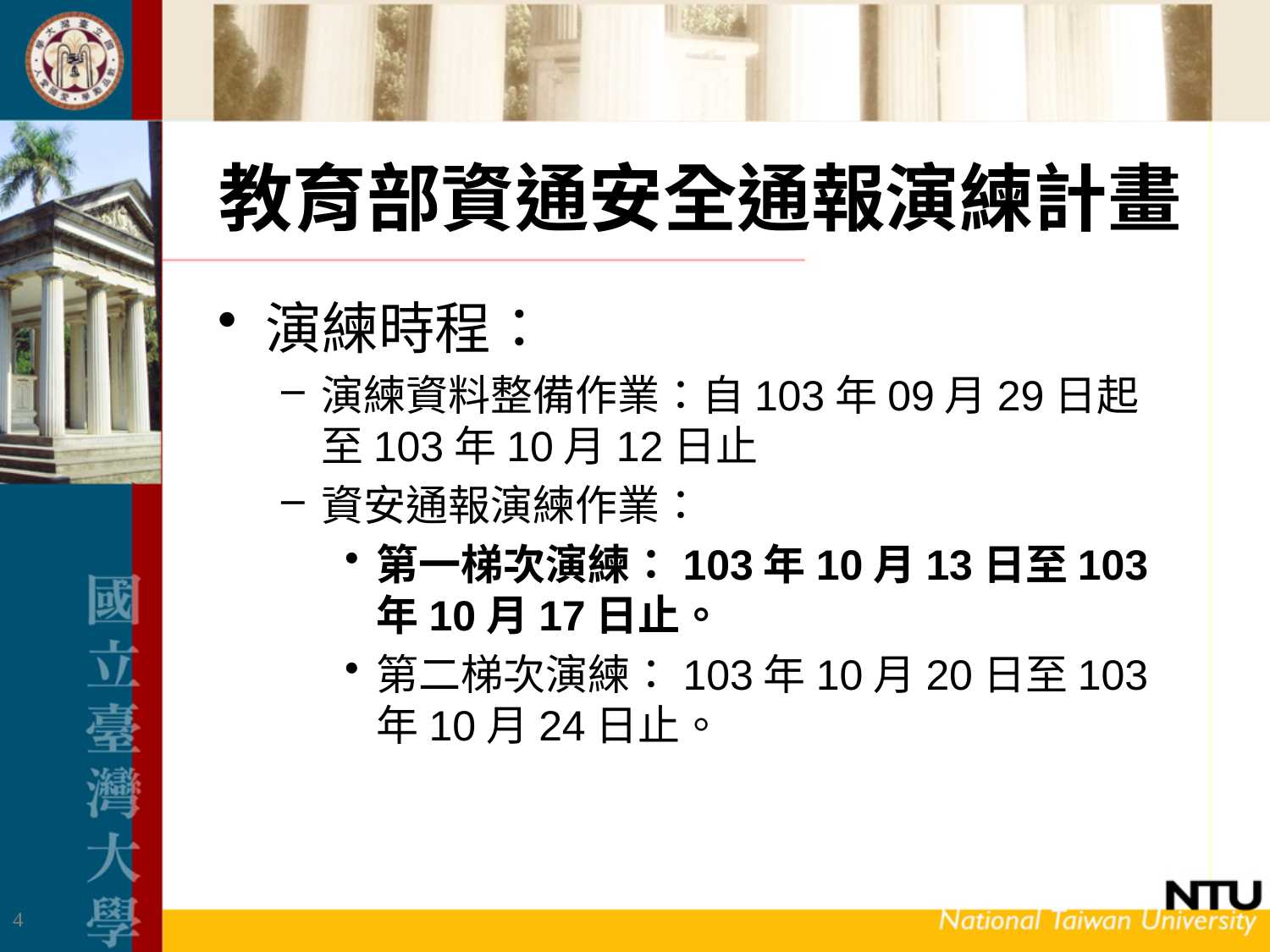

# 教育部資通安全通報演練計畫
演練時程：
演練資料整備作業：自103年09月29日起至103年10月12日止
資安通報演練作業：
第一梯次演練：103年10月13日至103年10月17日止。
第二梯次演練：103年10月20日至103年10月24日止。

4